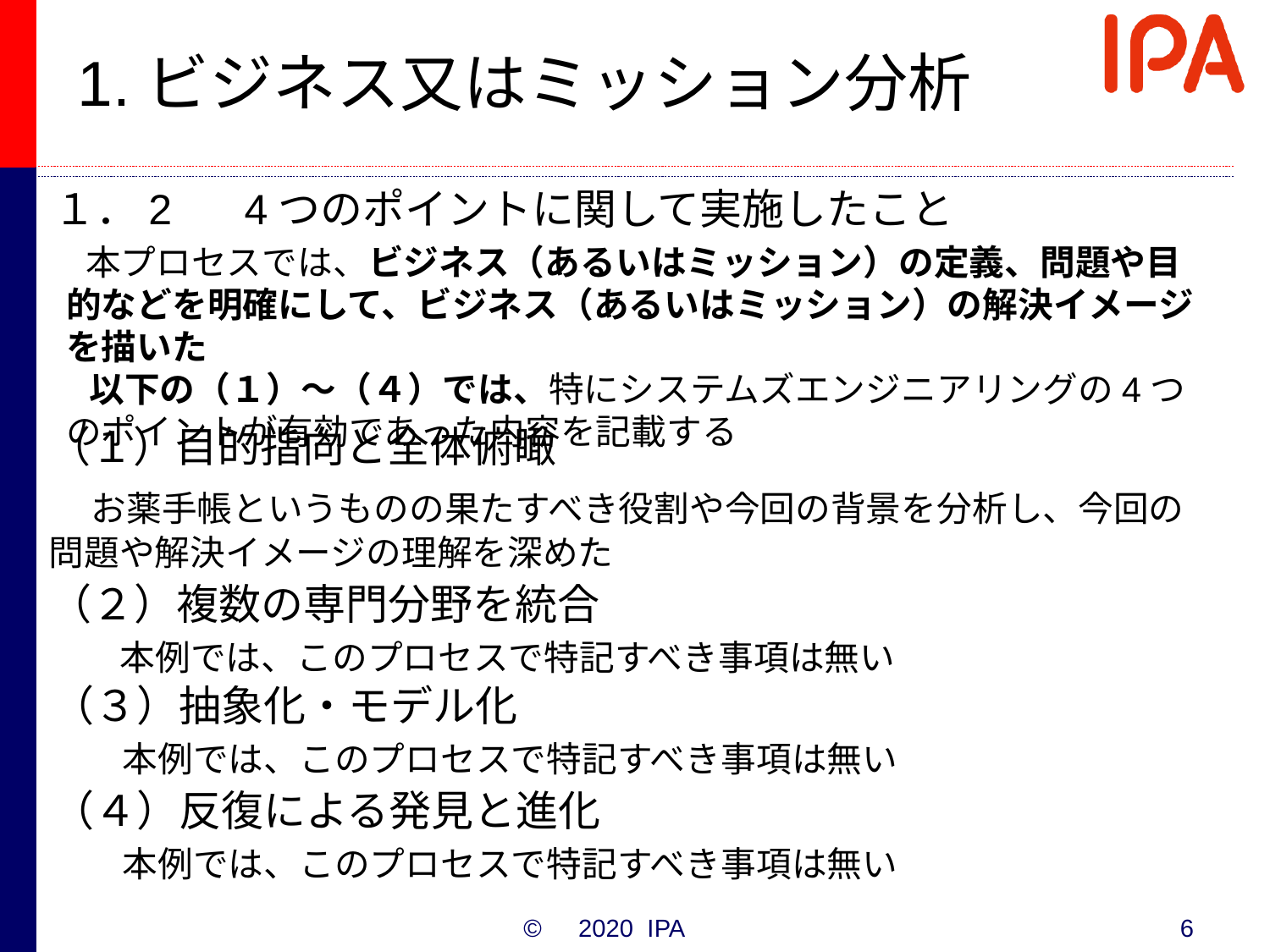

# 1.ビジネス又はミッション分析
１．2　 4つのポイントに関して実施したこと
　本プロセスでは、ビジネス（あるいはミッション）の定義、問題や目的などを明確にして、ビジネス（あるいはミッション）の解決イメージを描いた
　以下の（１）～（４）では、特にシステムズエンジニアリングの4つのポイントが有効であった内容を記載する
（１）目的指向と全体俯瞰
　お薬手帳というものの果たすべき役割や今回の背景を分析し、今回の問題や解決イメージの理解を深めた

（２）複数の専門分野を統合
　　本例では、このプロセスで特記すべき事項は無い

（３）抽象化・モデル化
　　本例では、このプロセスで特記すべき事項は無い

（４）反復による発見と進化
　　本例では、このプロセスで特記すべき事項は無い

©　2020  IPA
6